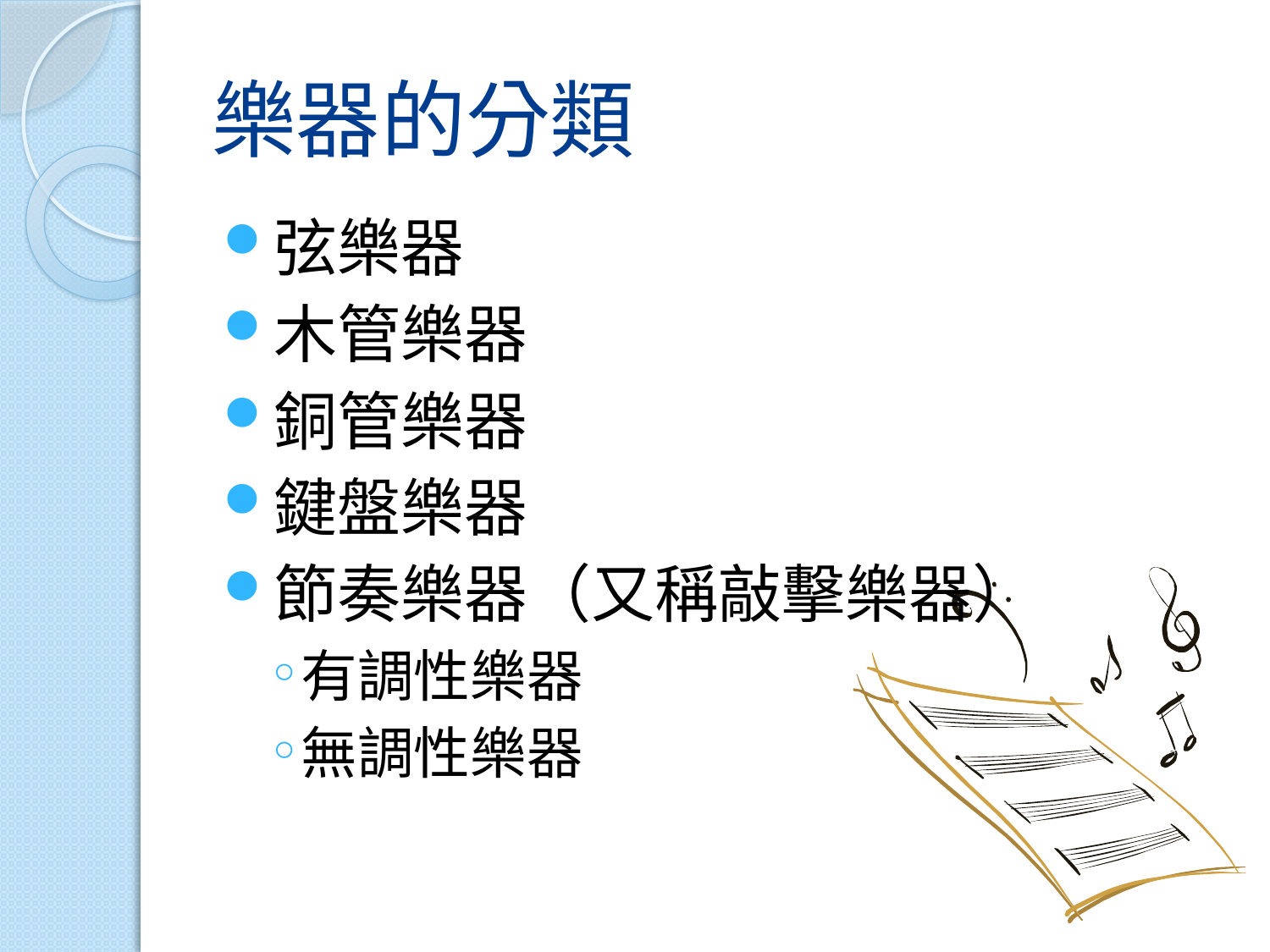

# 樂器的分類
弦樂器
木管樂器
銅管樂器
鍵盤樂器
節奏樂器（又稱敲擊樂器）
有調性樂器
無調性樂器